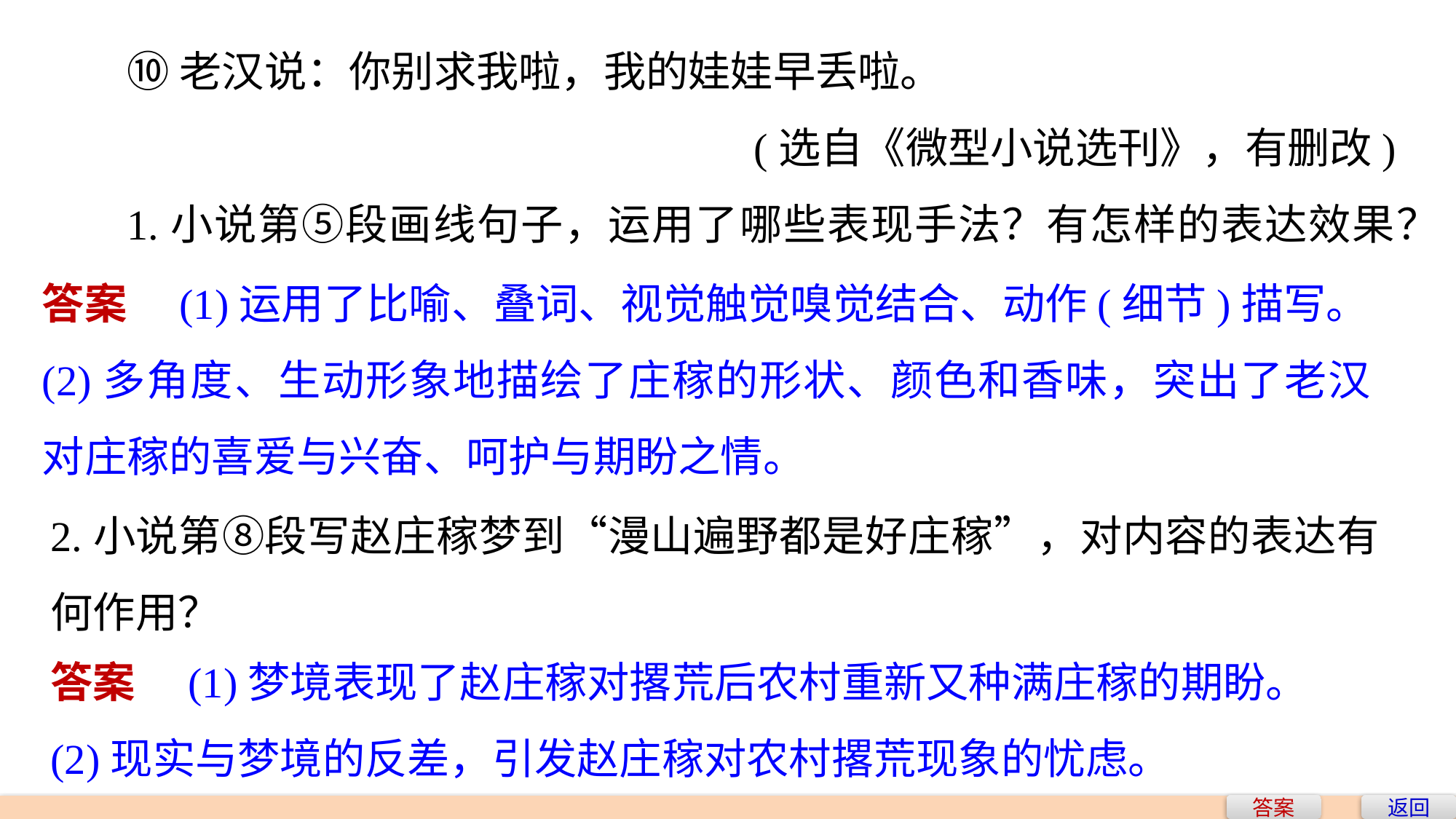

⑩老汉说：你别求我啦，我的娃娃早丢啦。
(选自《微型小说选刊》，有删改)
1.小说第⑤段画线句子，运用了哪些表现手法？有怎样的表达效果？
答案　(1)运用了比喻、叠词、视觉触觉嗅觉结合、动作(细节)描写。
(2)多角度、生动形象地描绘了庄稼的形状、颜色和香味，突出了老汉对庄稼的喜爱与兴奋、呵护与期盼之情。
2.小说第⑧段写赵庄稼梦到“漫山遍野都是好庄稼”，对内容的表达有何作用？
答案　(1)梦境表现了赵庄稼对撂荒后农村重新又种满庄稼的期盼。
(2)现实与梦境的反差，引发赵庄稼对农村撂荒现象的忧虑。
答案
返回